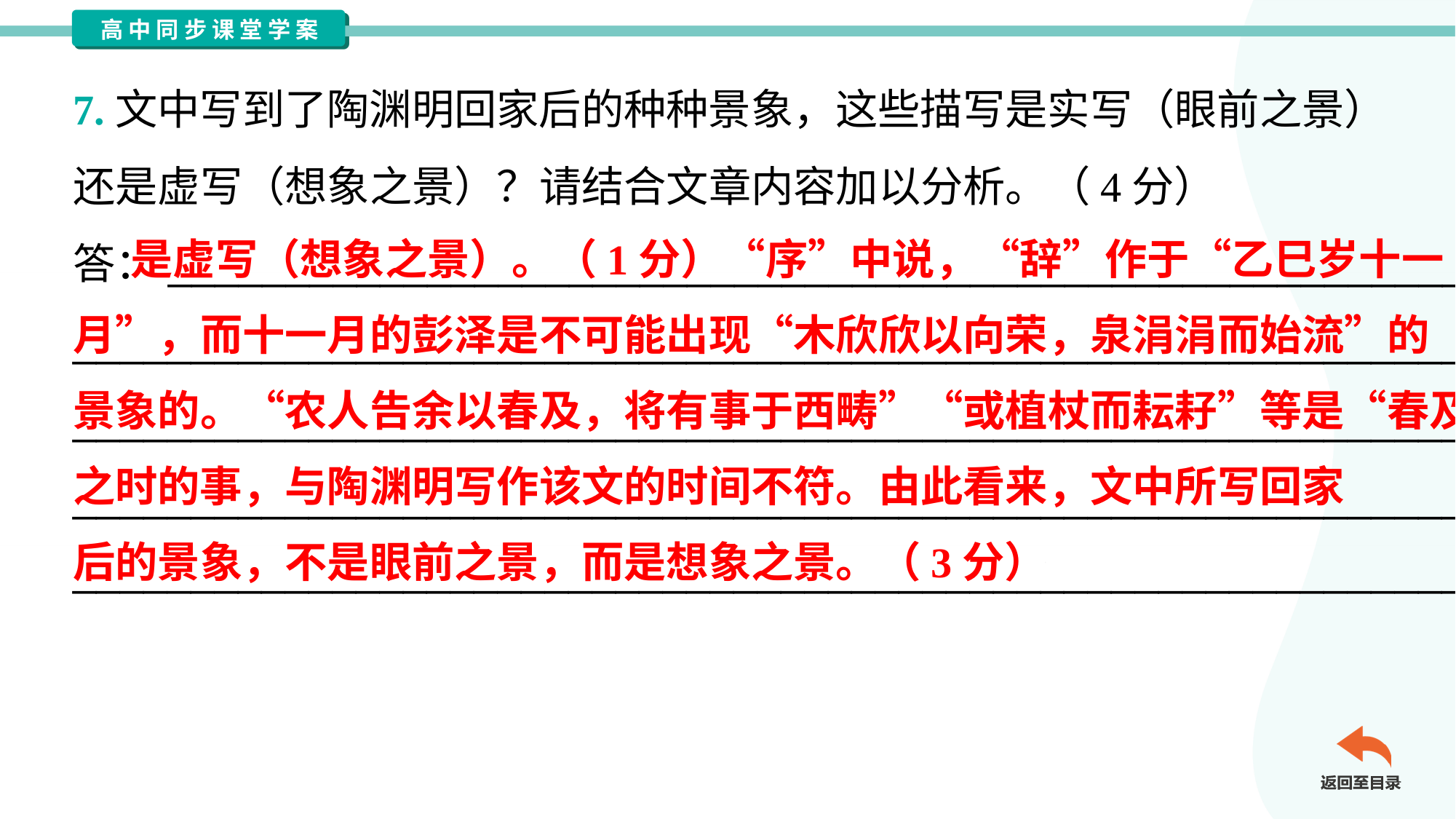

7.文中写到了陶渊明回家后的种种景象，这些描写是实写（眼前之景）
还是虚写（想象之景）？请结合文章内容加以分析。（4分）
答：_________________________________________________________
_____________________________________________________________
_____________________________________________________________
_____________________________________________________________
_____________________________________________________________
     是虚写（想象之景）。（1分）“序”中说，“辞”作于“乙巳岁十一
月”，而十一月的彭泽是不可能出现“木欣欣以向荣，泉涓涓而始流”的
景象的。“农人告余以春及，将有事于西畴”“或植杖而耘耔”等是“春及”
之时的事，与陶渊明写作该文的时间不符。由此看来，文中所写回家
后的景象，不是眼前之景，而是想象之景。（3分）